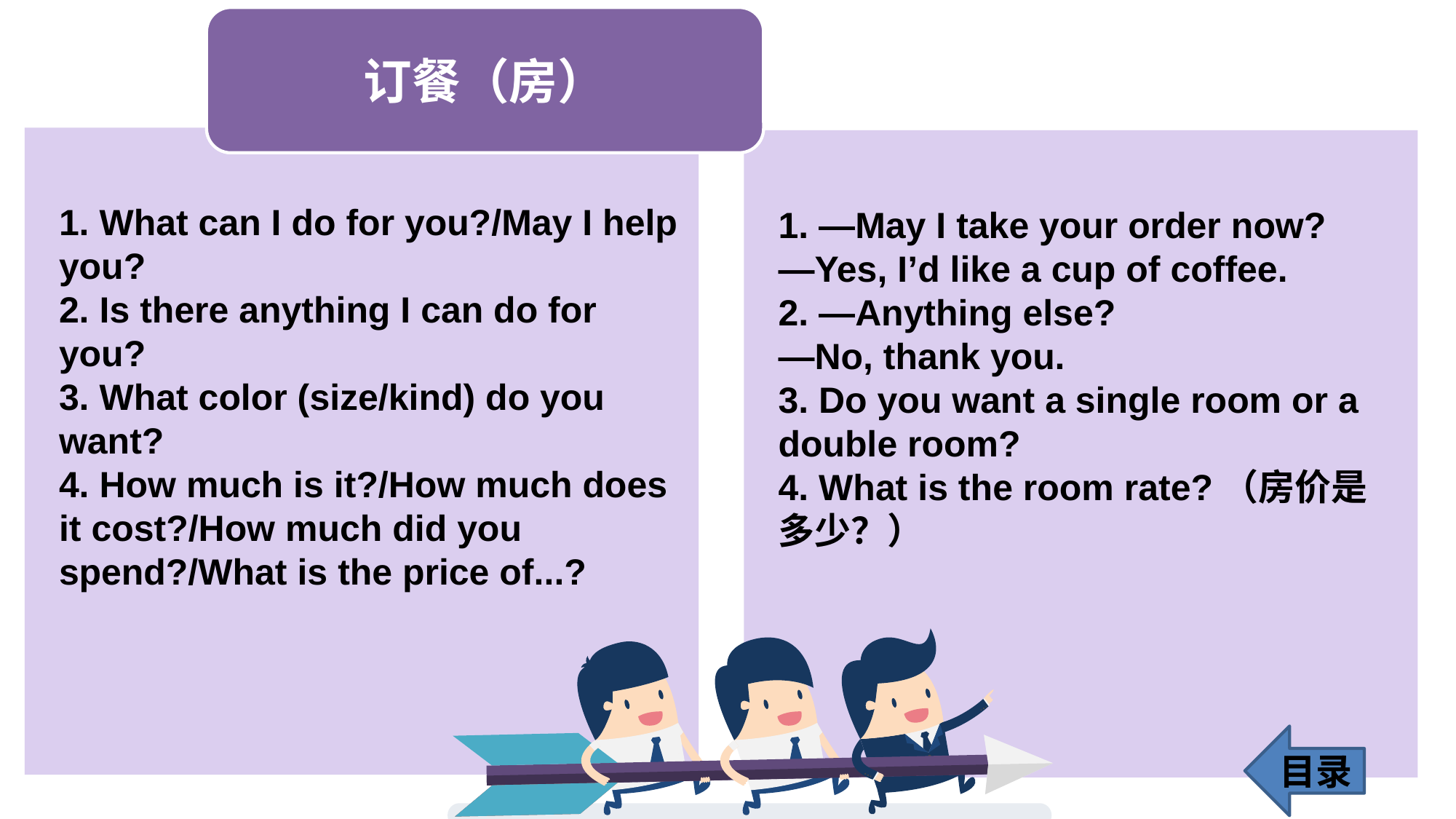

购物

订餐（房）

1. What can I do for you?/May I help you?
2. Is there anything I can do for you?
3. What color (size/kind) do you want?
4. How much is it?/How much does it cost?/How much did you spend?/What is the price of...?
1. —May I take your order now?
—Yes, I’d like a cup of coffee.
2. —Anything else?
—No, thank you.
3. Do you want a single room or a double room?
4. What is the room rate?（房价是多少？）

目录
142